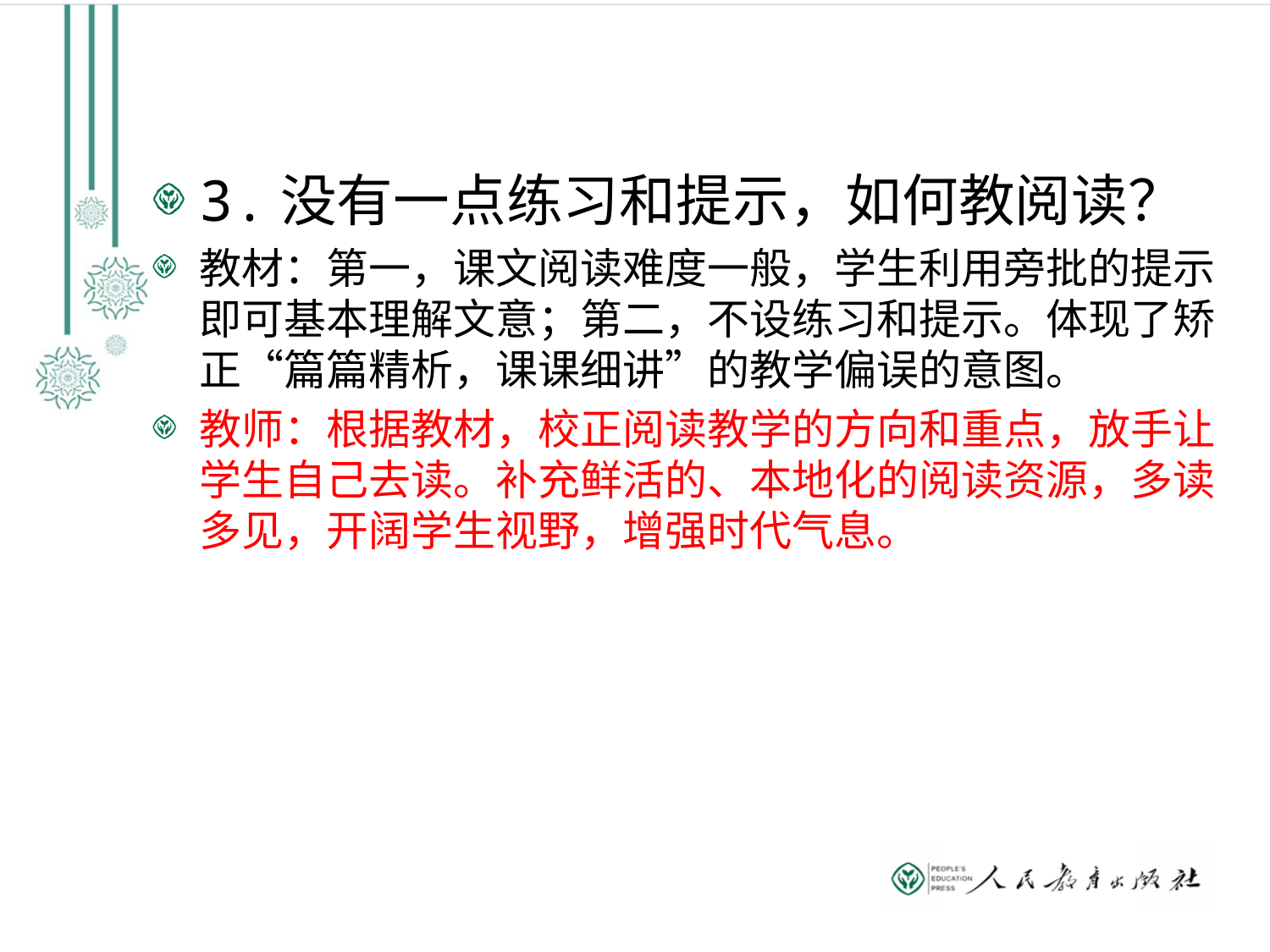

3.没有一点练习和提示，如何教阅读？
教材：第一，课文阅读难度一般，学生利用旁批的提示即可基本理解文意；第二，不设练习和提示。体现了矫正“篇篇精析，课课细讲”的教学偏误的意图。
教师：根据教材，校正阅读教学的方向和重点，放手让学生自己去读。补充鲜活的、本地化的阅读资源，多读多见，开阔学生视野，增强时代气息。